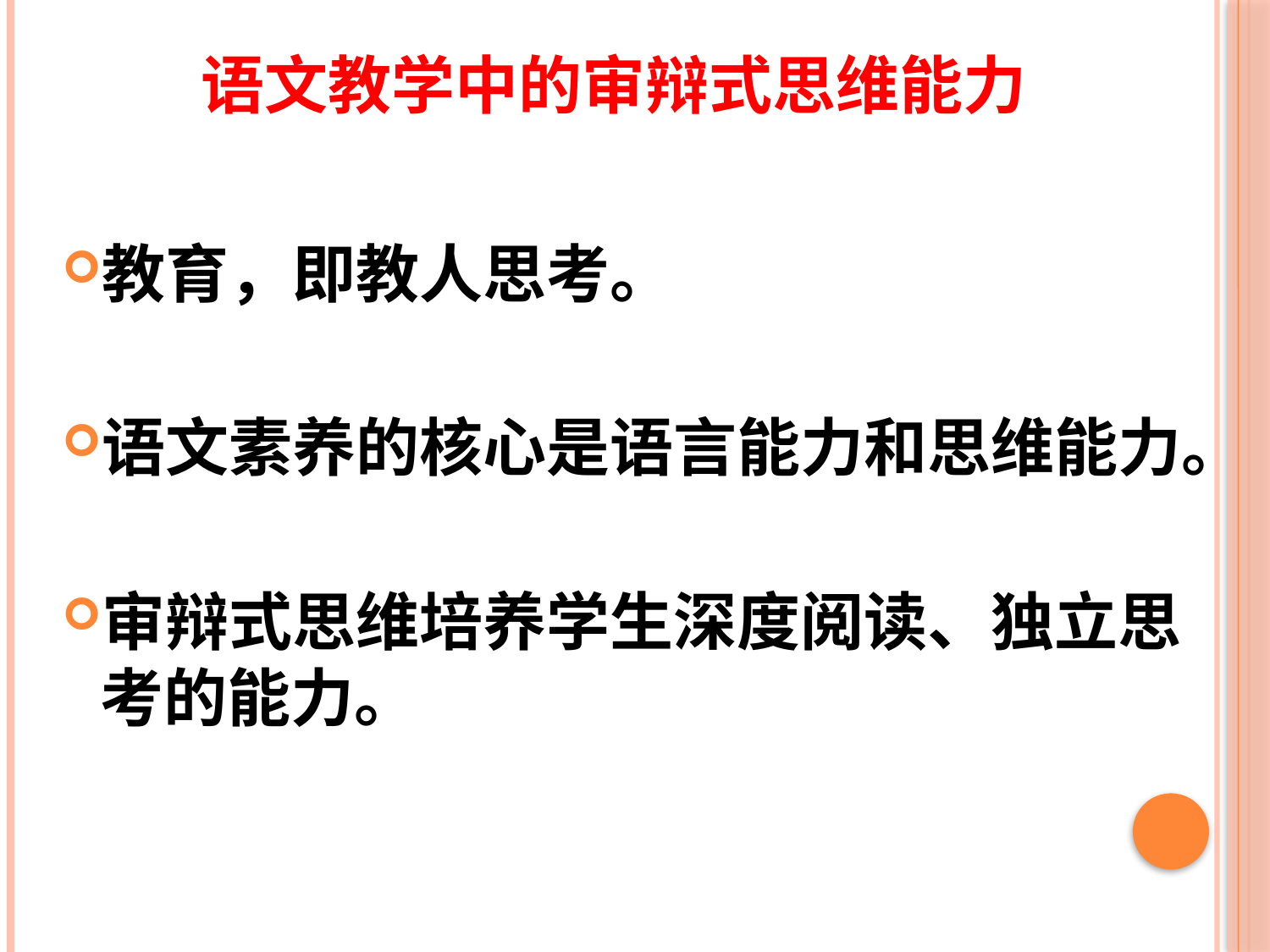

# 语文教学中的审辩式思维能力
教育，即教人思考。

语文素养的核心是语言能力和思维能力。

审辩式思维培养学生深度阅读、独立思考的能力。